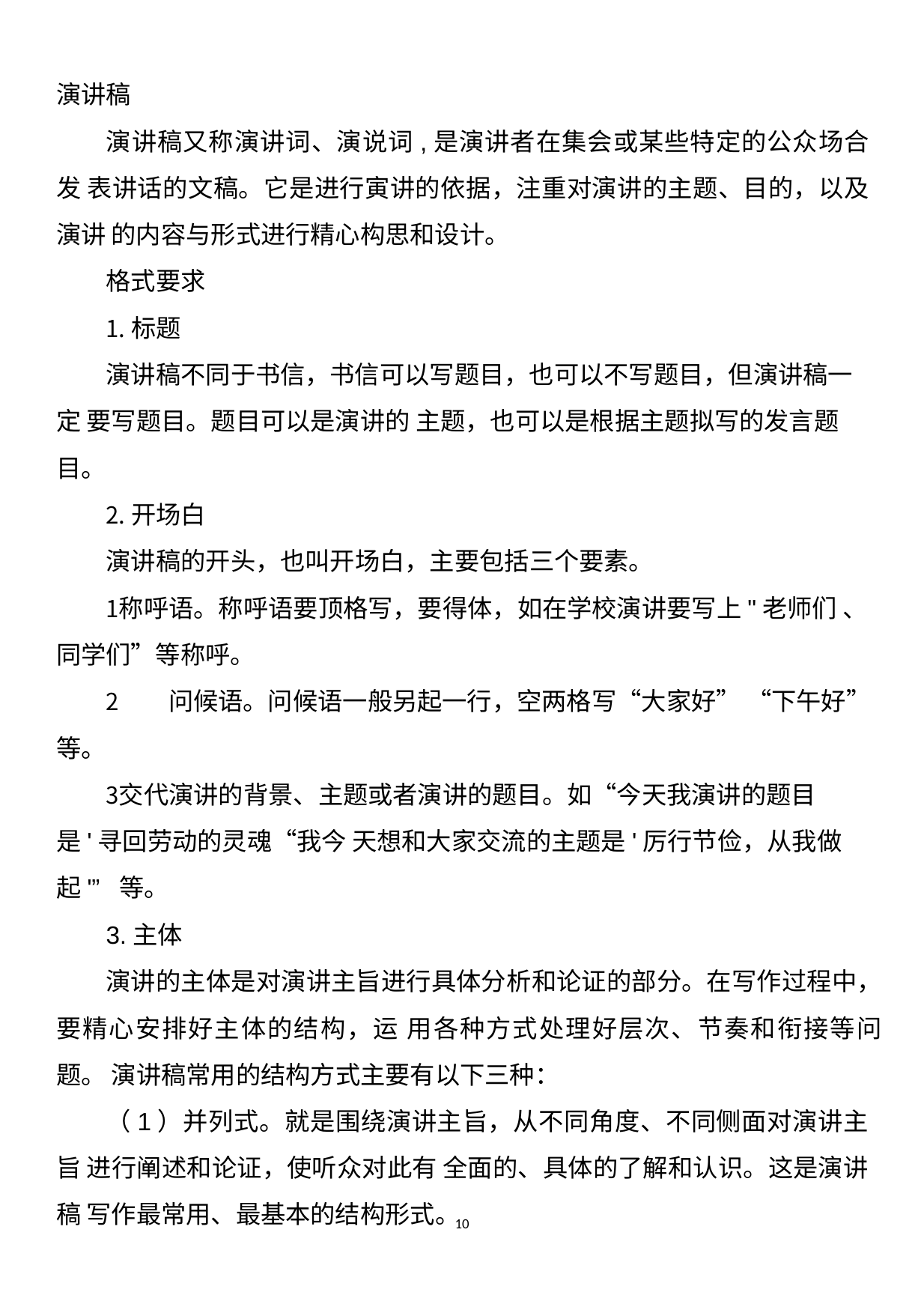

演讲稿
演讲稿又称演讲词、演说词,是演讲者在集会或某些特定的公众场合发 表讲话的文稿。它是进行寅讲的依据，注重对演讲的主题、目的，以及演讲 的内容与形式进行精心构思和设计。
格式要求
标题
演讲稿不同于书信，书信可以写题目，也可以不写题目，但演讲稿一定 要写题目。题目可以是演讲的 主题，也可以是根据主题拟写的发言题目。
开场白
演讲稿的开头，也叫开场白，主要包括三个要素。
称呼语。称呼语要顶格写，要得体，如在学校演讲要写上"老师们 、同学们”等称呼。
问候语。问候语一般另起一行，空两格写“大家好” “下午好”
等。
交代演讲的背景、主题或者演讲的题目。如“今天我演讲的题目 是'寻回劳动的灵魂“我今 天想和大家交流的主题是'厉行节俭，从我做起'”  等。
3.主体
演讲的主体是对演讲主旨进行具体分析和论证的部分。在写作过程中， 要精心安排好主体的结构，运 用各种方式处理好层次、节奏和衔接等问题。 演讲稿常用的结构方式主要有以下三种：
（1）并列式。就是围绕演讲主旨，从不同角度、不同侧面对演讲主旨 进行阐述和论证，使听众对此有 全面的、具体的了解和认识。这是演讲稿 写作最常用、最基本的结构形式。
10